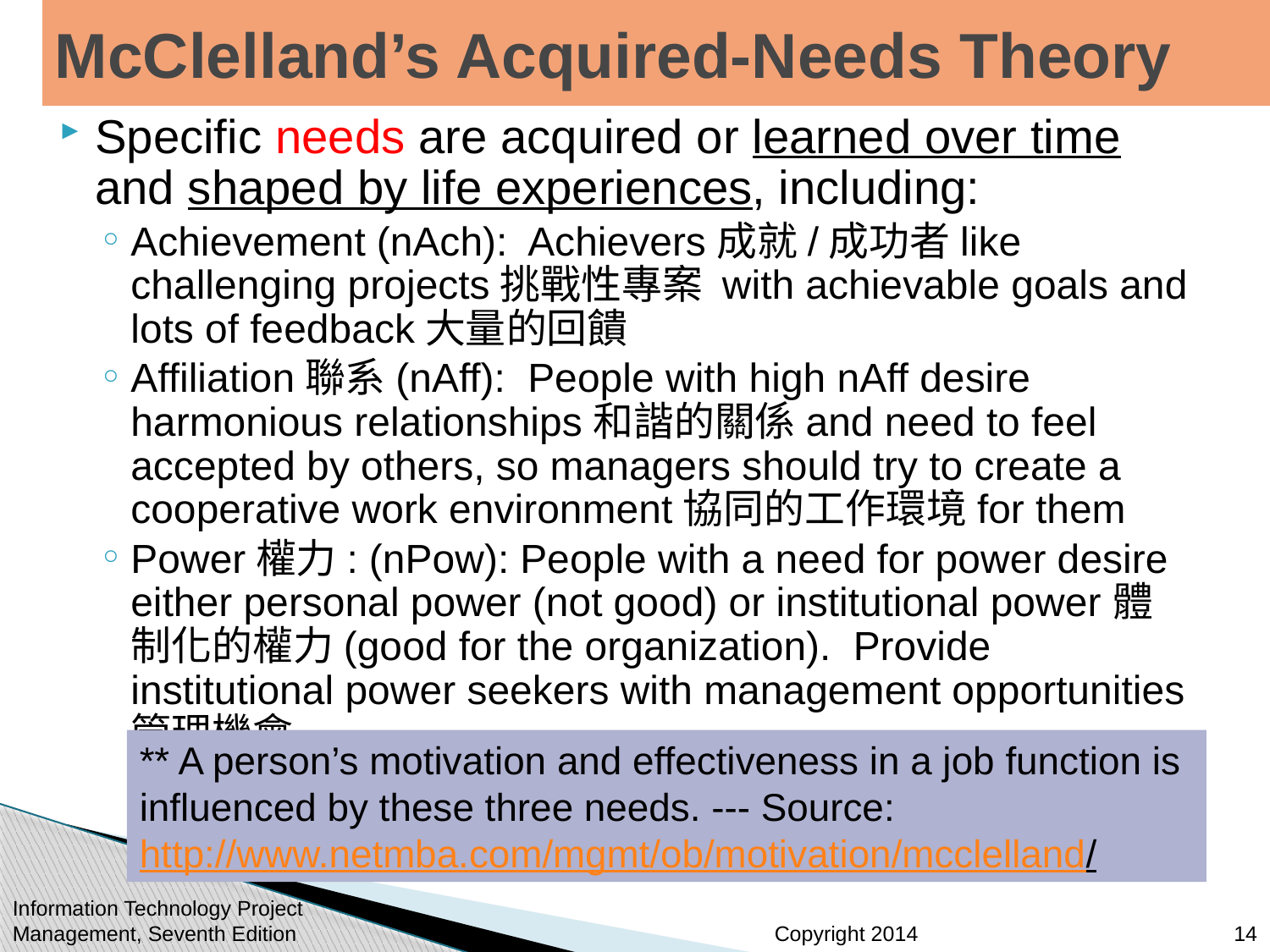

# McClelland’s Acquired-Needs Theory
Specific needs are acquired or learned over time and shaped by life experiences, including:
Achievement (nAch):  Achievers成就/成功者like challenging projects挑戰性專案 with achievable goals and lots of feedback大量的回饋
Affiliation聯系(nAff):  People with high nAff desire harmonious relationships和諧的關係and need to feel accepted by others, so managers should try to create a cooperative work environment協同的工作環境for them
Power權力: (nPow): People with a need for power desire either personal power (not good) or institutional power體制化的權力(good for the organization).  Provide institutional power seekers with management opportunities管理機會
** A person’s motivation and effectiveness in a job function is influenced by these three needs. --- Source: http://www.netmba.com/mgmt/ob/motivation/mcclelland/
Information Technology Project Management, Seventh Edition
14